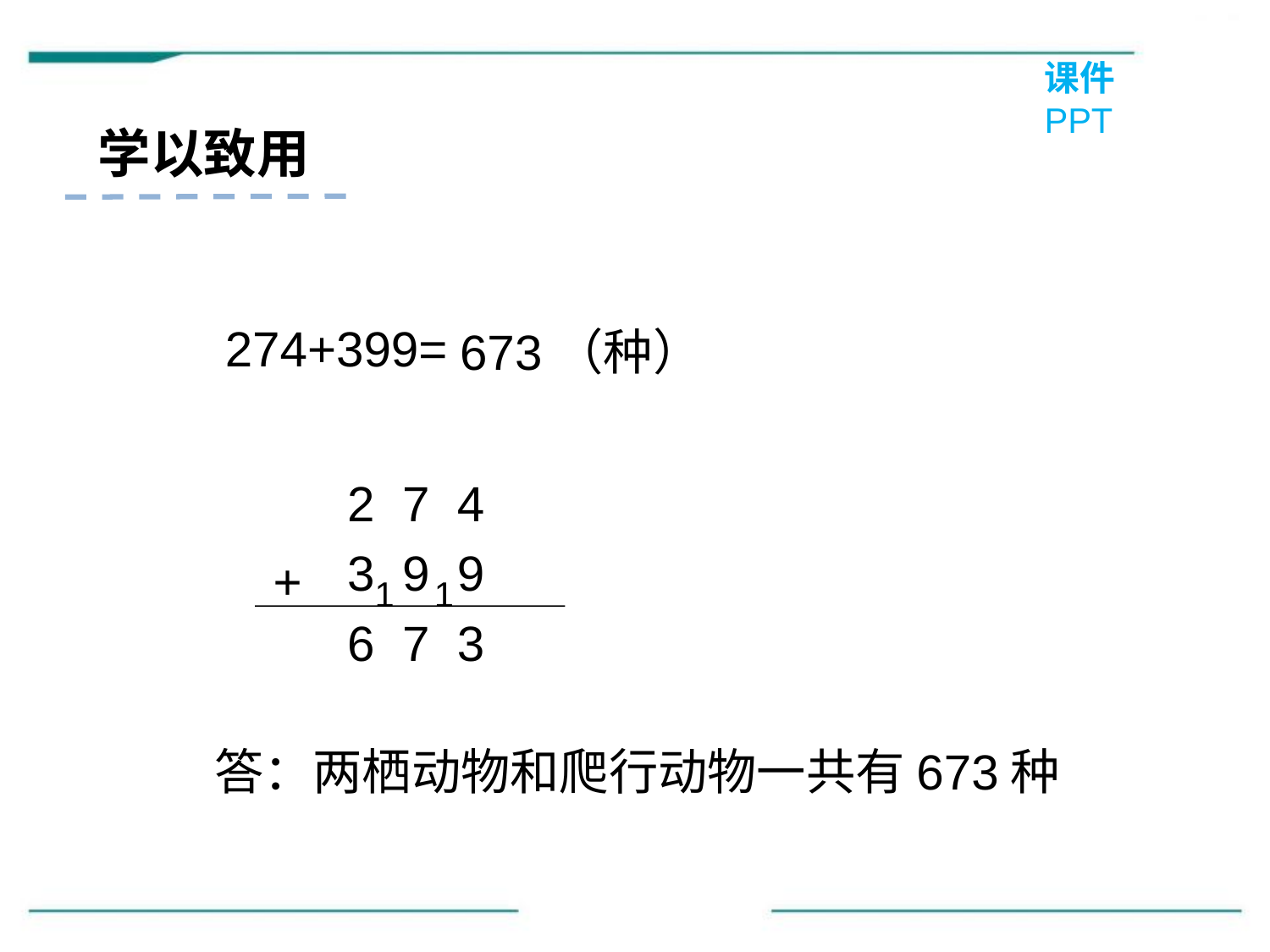

课件PPT
学以致用

274+399=
673（种）
2  7  4
3  9  9
+
1
1

6  7  3
答：两栖动物和爬行动物一共有673种